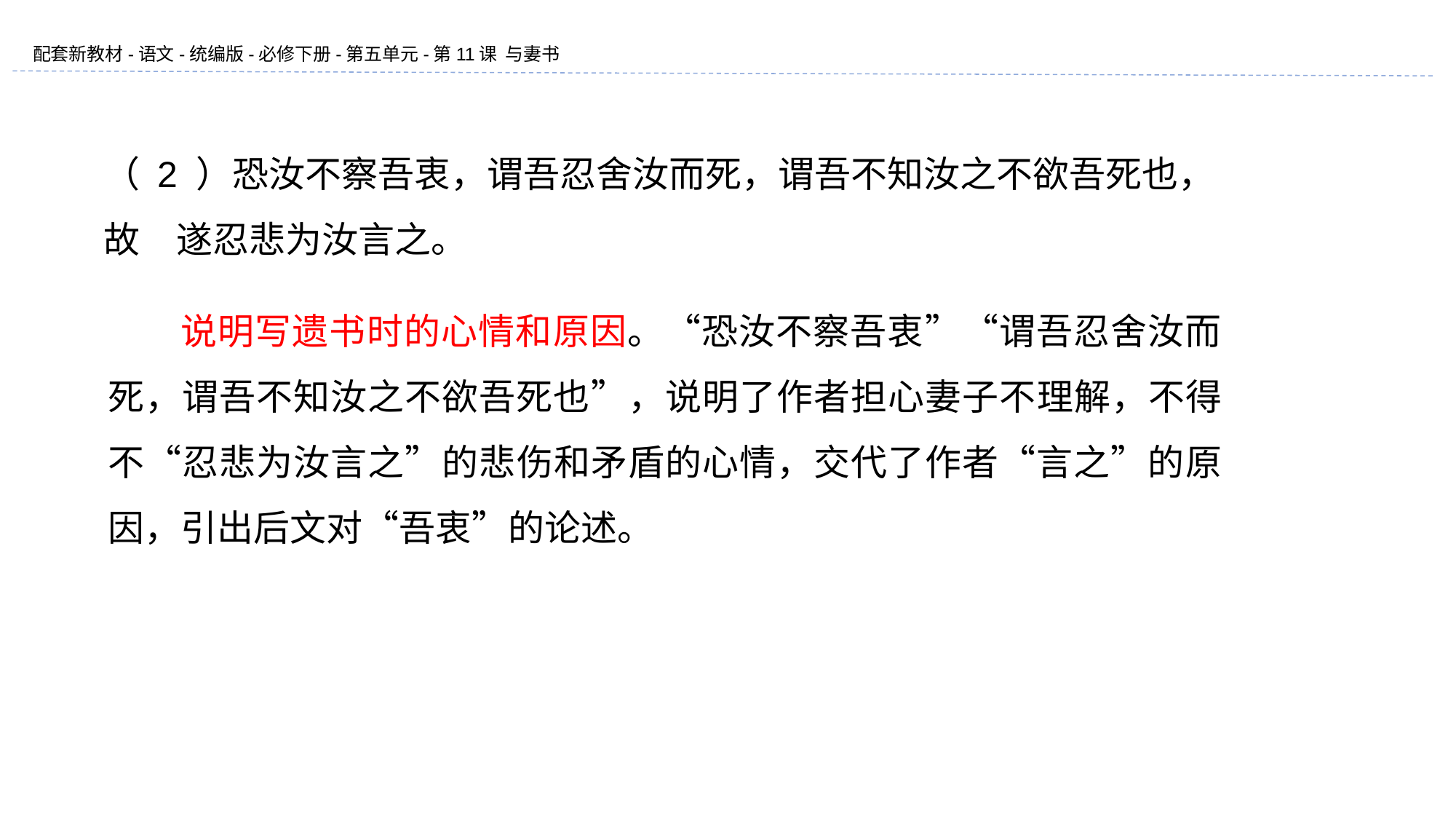

（ 2 ）恐汝不察吾衷，谓吾忍舍汝而死，谓吾不知汝之不欲吾死也，故　遂忍悲为汝言之。
       说明写遗书时的心情和原因。“恐汝不察吾衷”“谓吾忍舍汝而死，谓吾不知汝之不欲吾死也”，说明了作者担心妻子不理解，不得不“忍悲为汝言之”的悲伤和矛盾的心情，交代了作者“言之”的原因，引出后文对“吾衷”的论述。